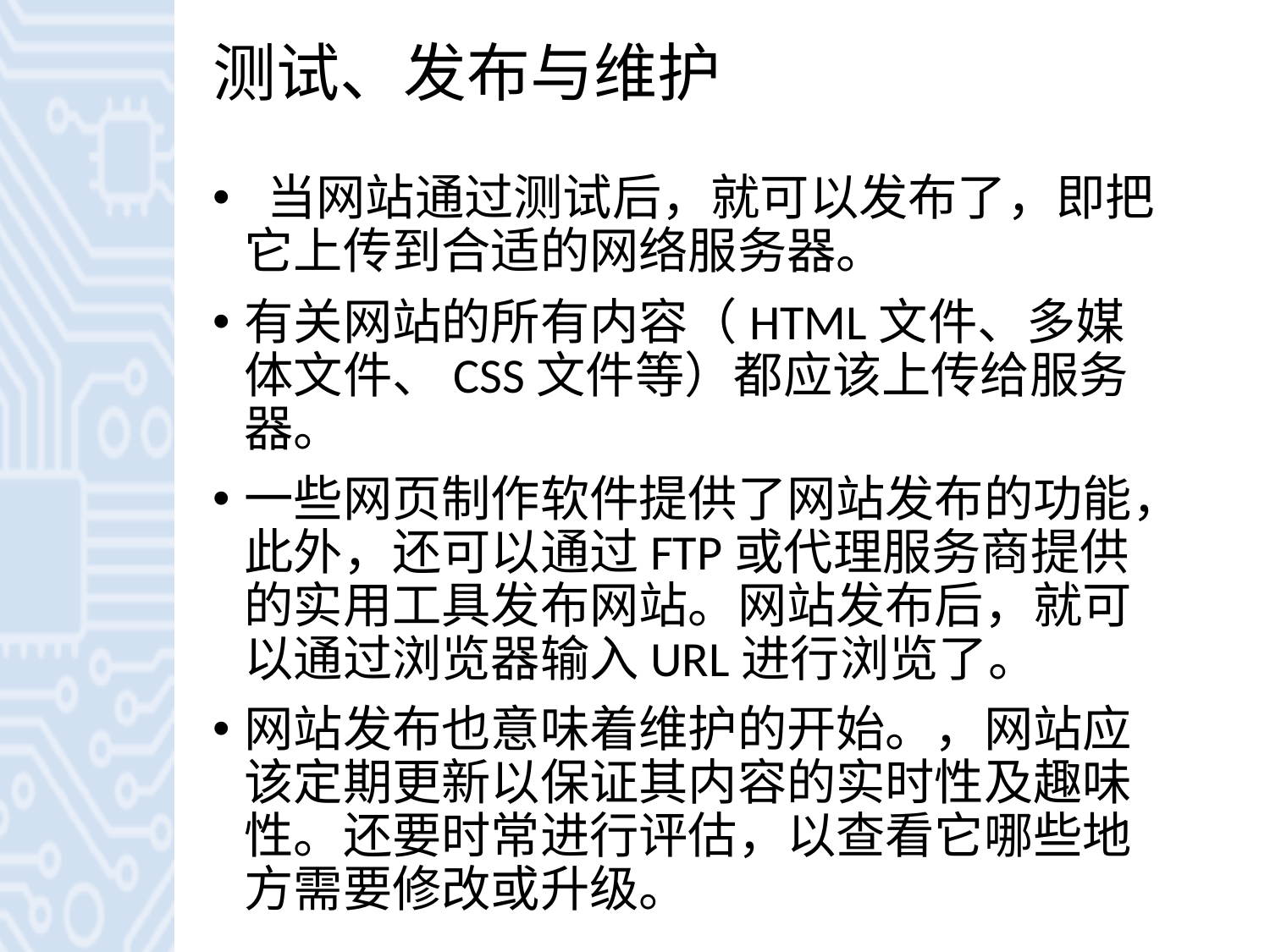

# 测试、发布与维护
 当网站通过测试后，就可以发布了，即把它上传到合适的网络服务器。
有关网站的所有内容（HTML文件、多媒体文件、CSS文件等）都应该上传给服务器。
一些网页制作软件提供了网站发布的功能，此外，还可以通过FTP或代理服务商提供的实用工具发布网站。网站发布后，就可以通过浏览器输入URL进行浏览了。
网站发布也意味着维护的开始。，网站应该定期更新以保证其内容的实时性及趣味性。还要时常进行评估，以查看它哪些地方需要修改或升级。